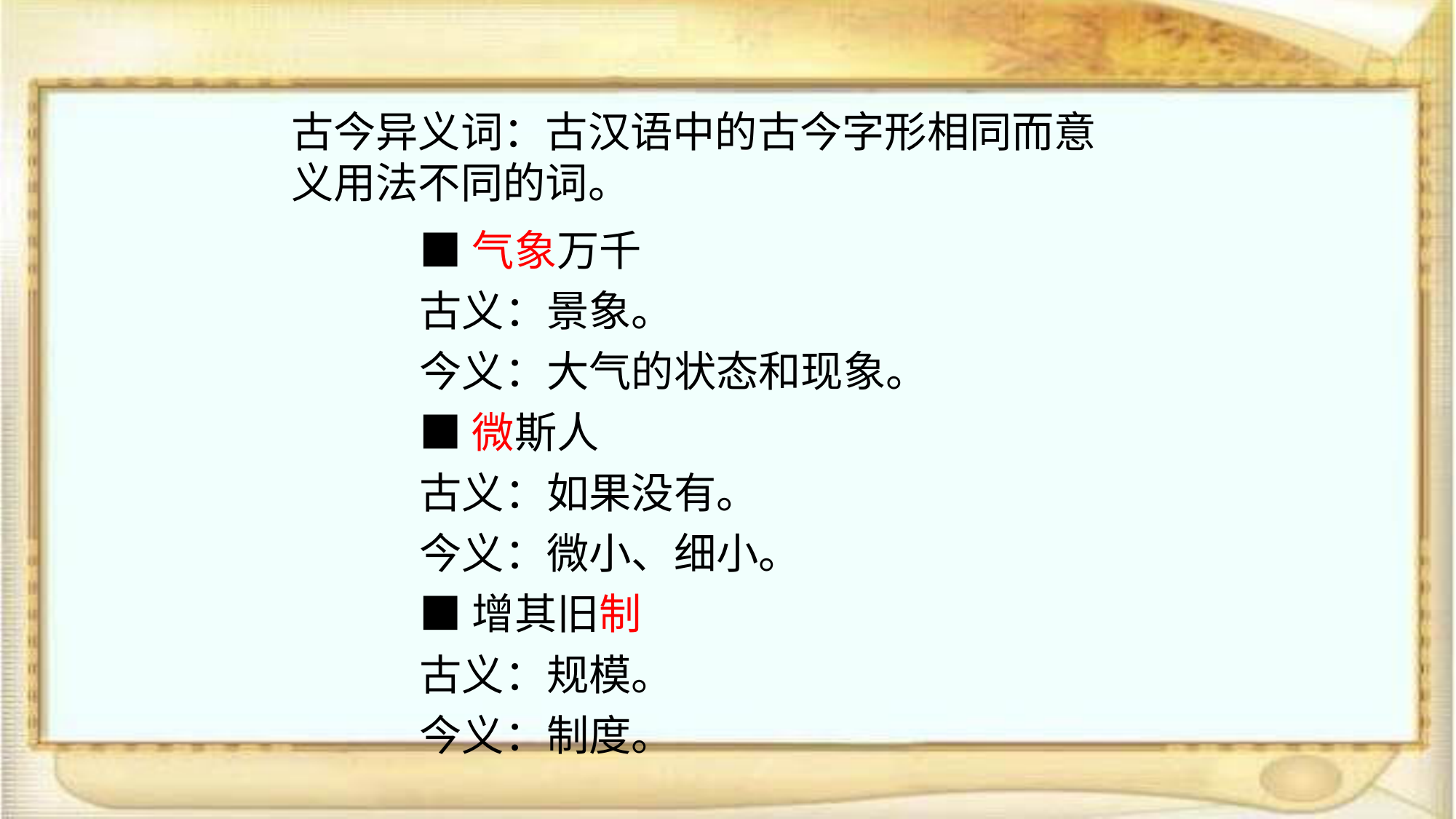

古今异义词：古汉语中的古今字形相同而意义用法不同的词。
■气象万千
古义：景象。
今义：大气的状态和现象。
■微斯人
古义：如果没有。
今义：微小、细小。
■增其旧制
古义：规模。
今义：制度。